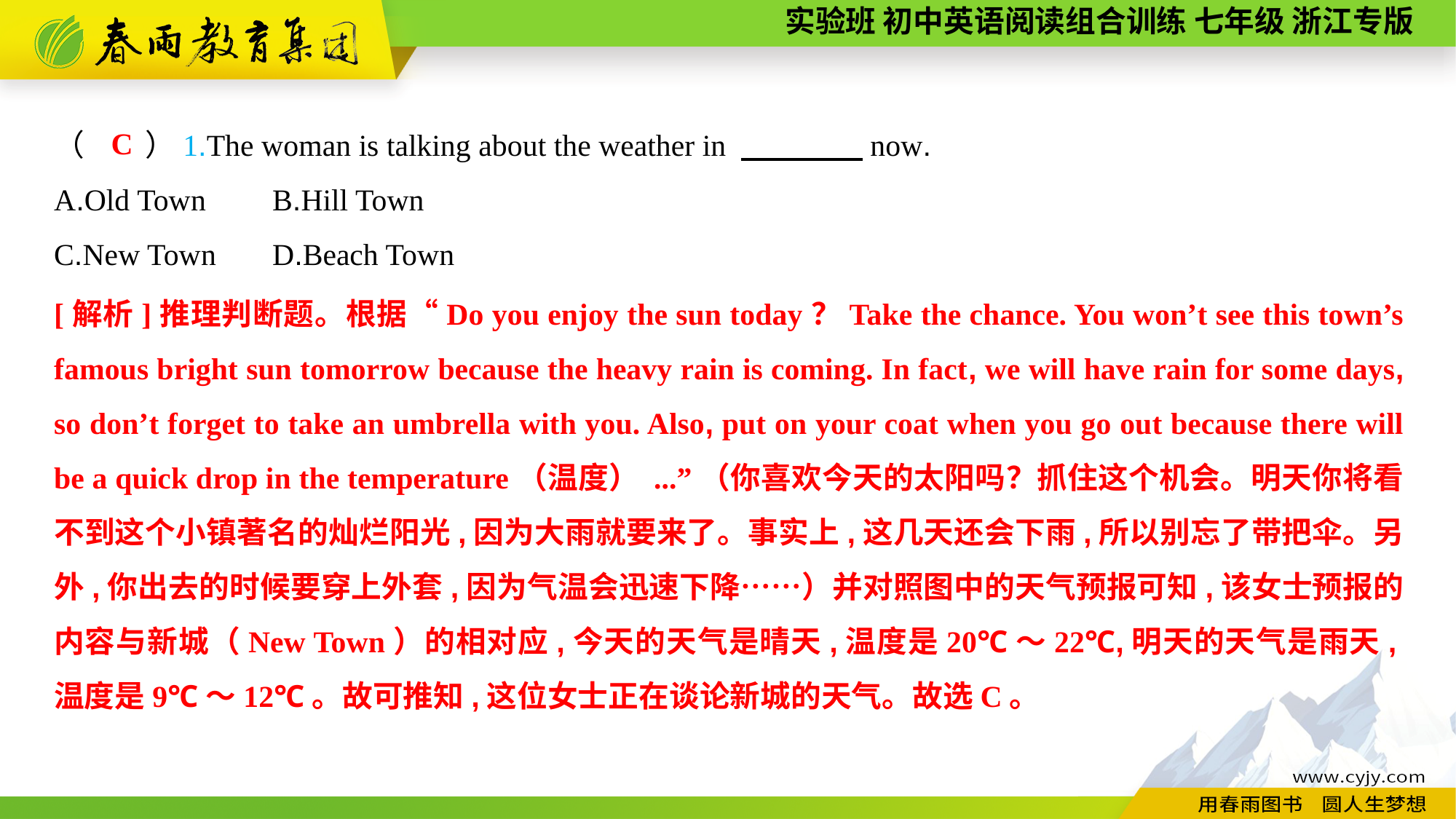

（　　）1.The woman is talking about the weather in 　　　　now.
A.Old Town	B.Hill Town
C.New Town	D.Beach Town
C
[解析]推理判断题。根据“Do you enjoy the sun today？Take the chance. You won’t see this town’s famous bright sun tomorrow because the heavy rain is coming. In fact, we will have rain for some days, so don’t forget to take an umbrella with you. Also, put on your coat when you go out because there will be a quick drop in the temperature（温度） ...”（你喜欢今天的太阳吗？抓住这个机会。明天你将看不到这个小镇著名的灿烂阳光,因为大雨就要来了。事实上,这几天还会下雨,所以别忘了带把伞。另外,你出去的时候要穿上外套,因为气温会迅速下降……）并对照图中的天气预报可知,该女士预报的内容与新城（New Town）的相对应,今天的天气是晴天,温度是20℃～22℃,明天的天气是雨天,温度是9℃～12℃。故可推知,这位女士正在谈论新城的天气。故选C。